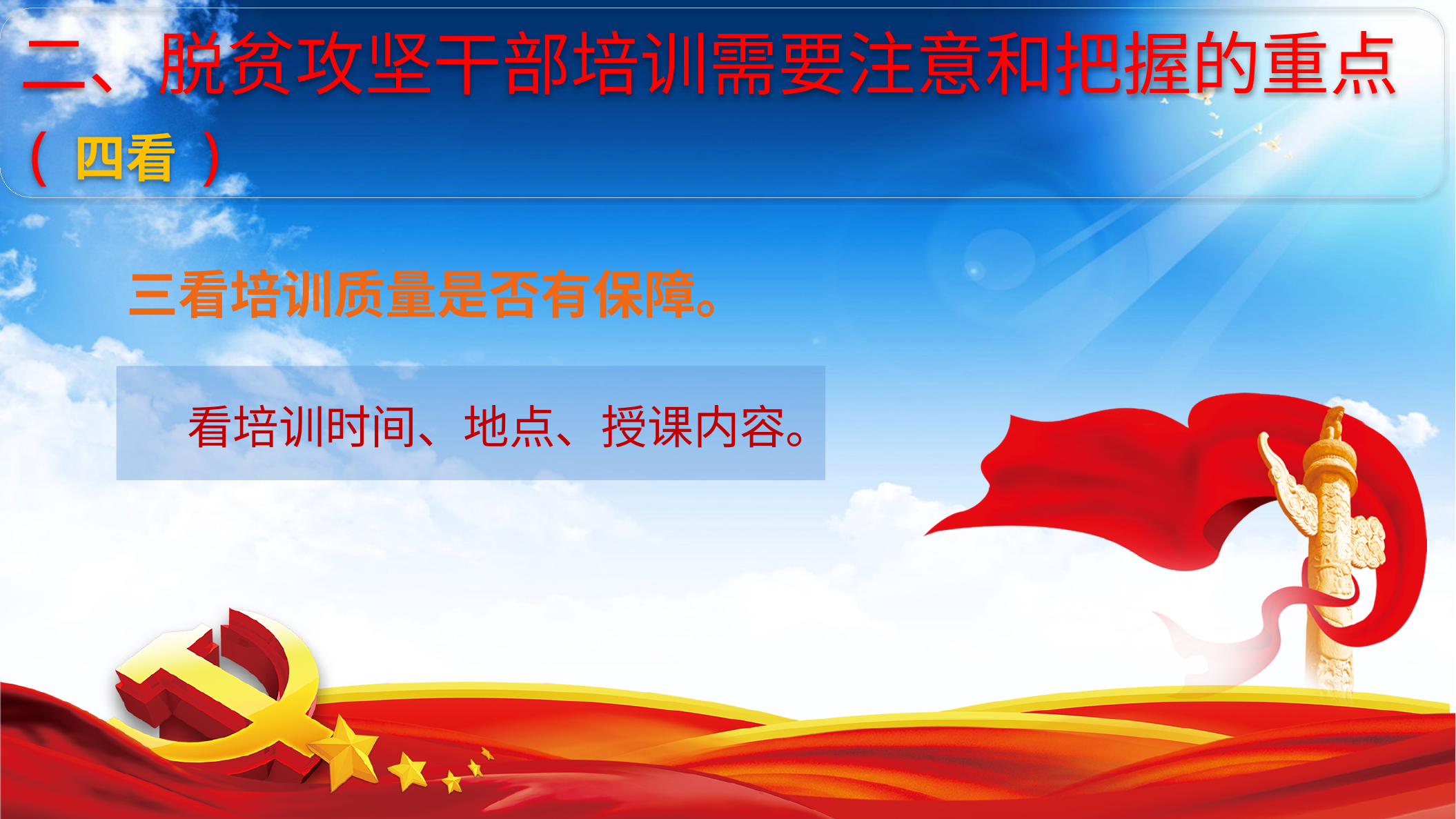

二、脱贫攻坚干部培训需要注意和把握的重点  (四看)

三看培训质量是否有保障。

    看培训时间、地点、授课内容。